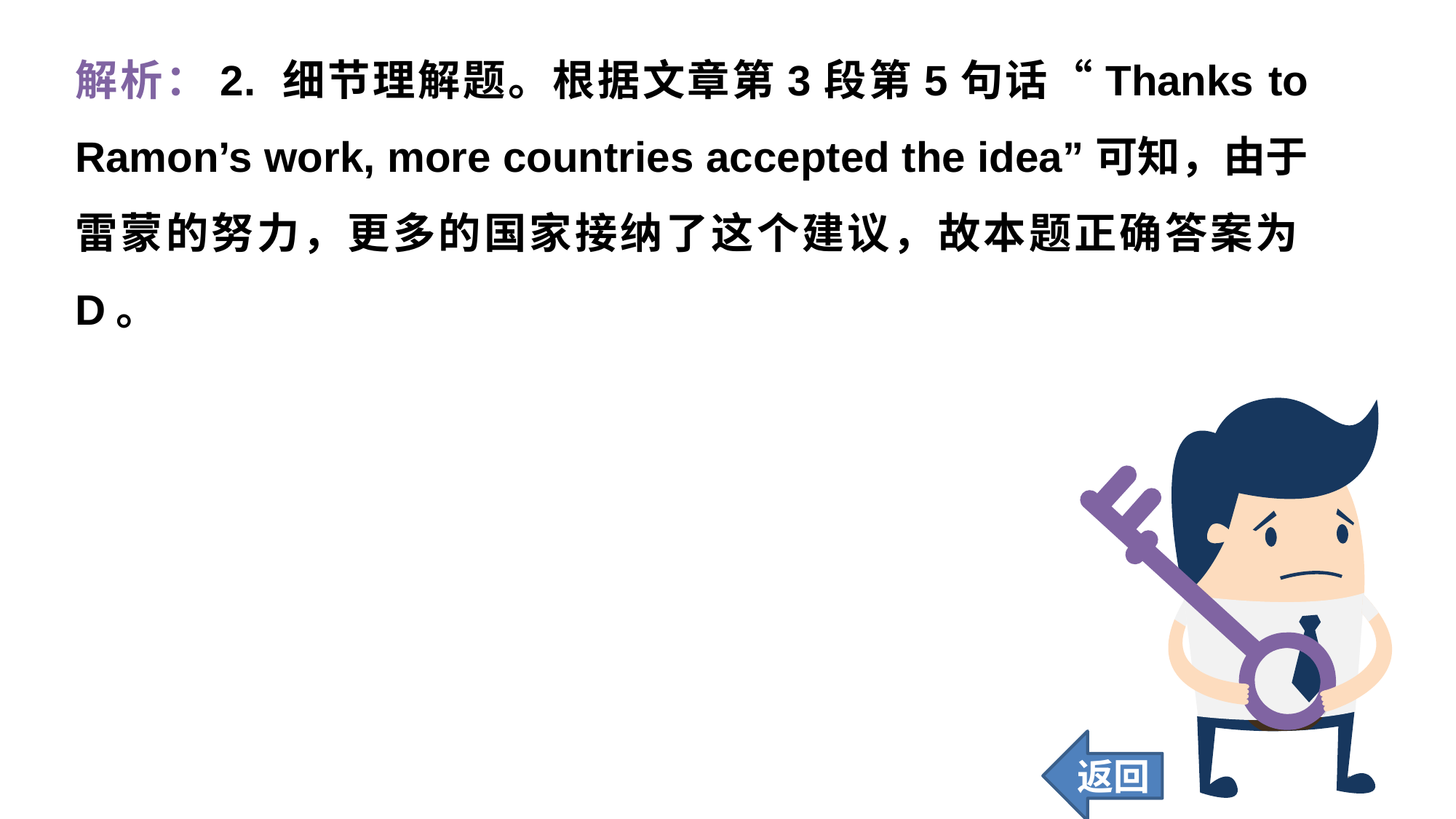

解析：2. 细节理解题。根据文章第3段第5句话“Thanks to Ramon’s work, more countries accepted the idea”可知，由于雷蒙的努力，更多的国家接纳了这个建议，故本题正确答案为D。

返回
166